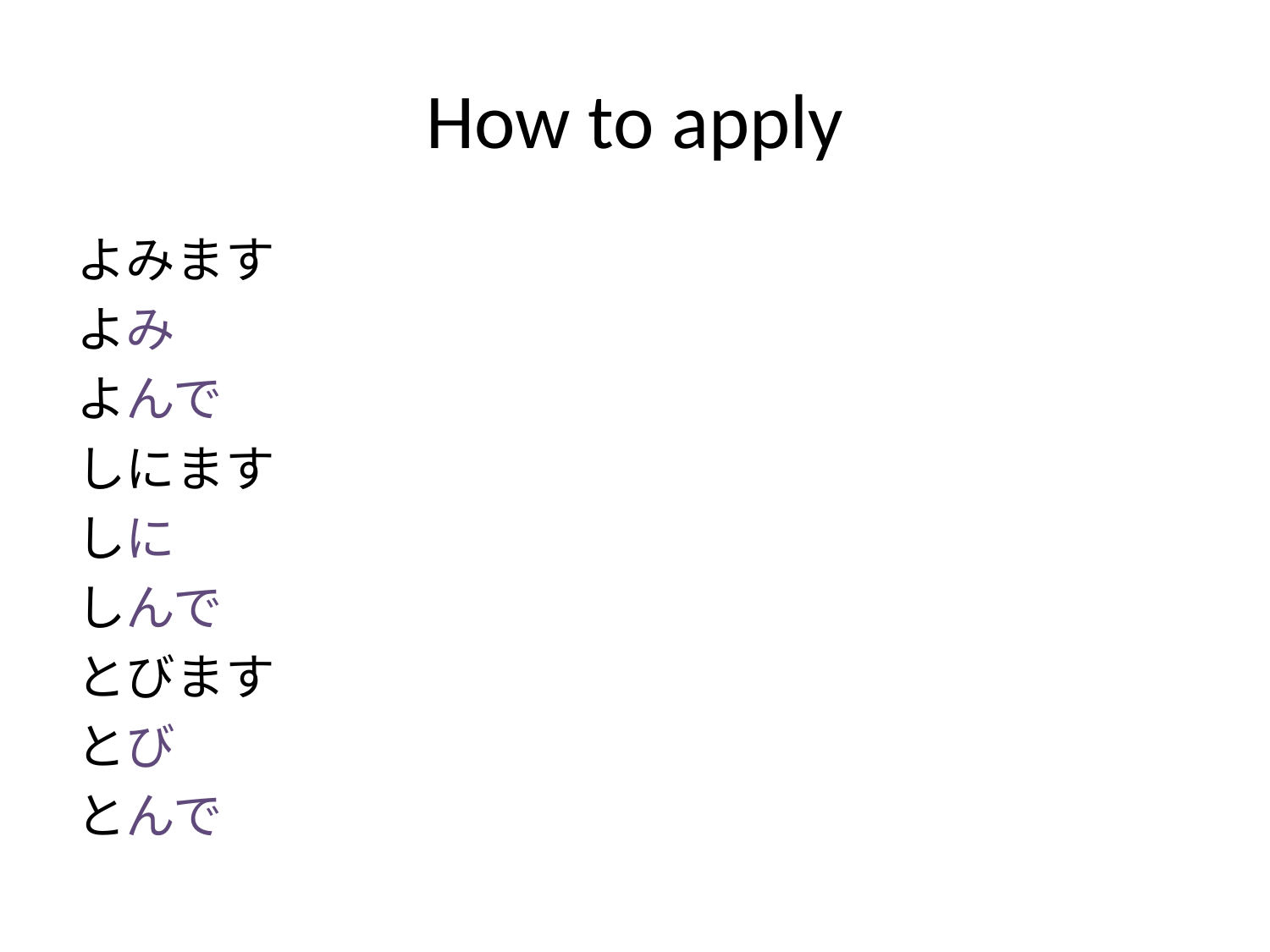

# How to apply
よみます
よみ
よんで
しにます
しに
しんで
とびます
とび
とんで